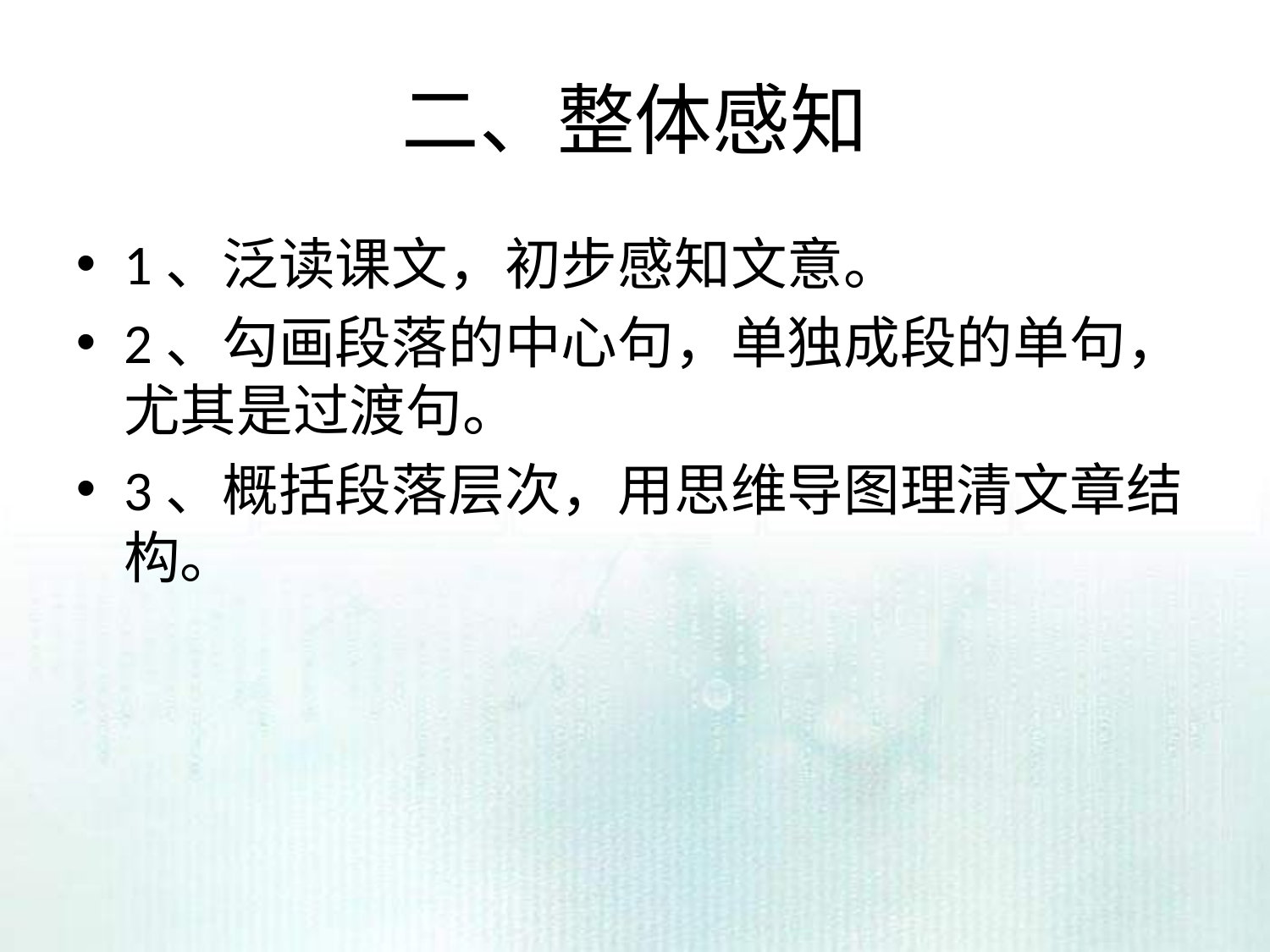

# 二、整体感知
1、泛读课文，初步感知文意。
2、勾画段落的中心句，单独成段的单句，尤其是过渡句。
3、概括段落层次，用思维导图理清文章结构。